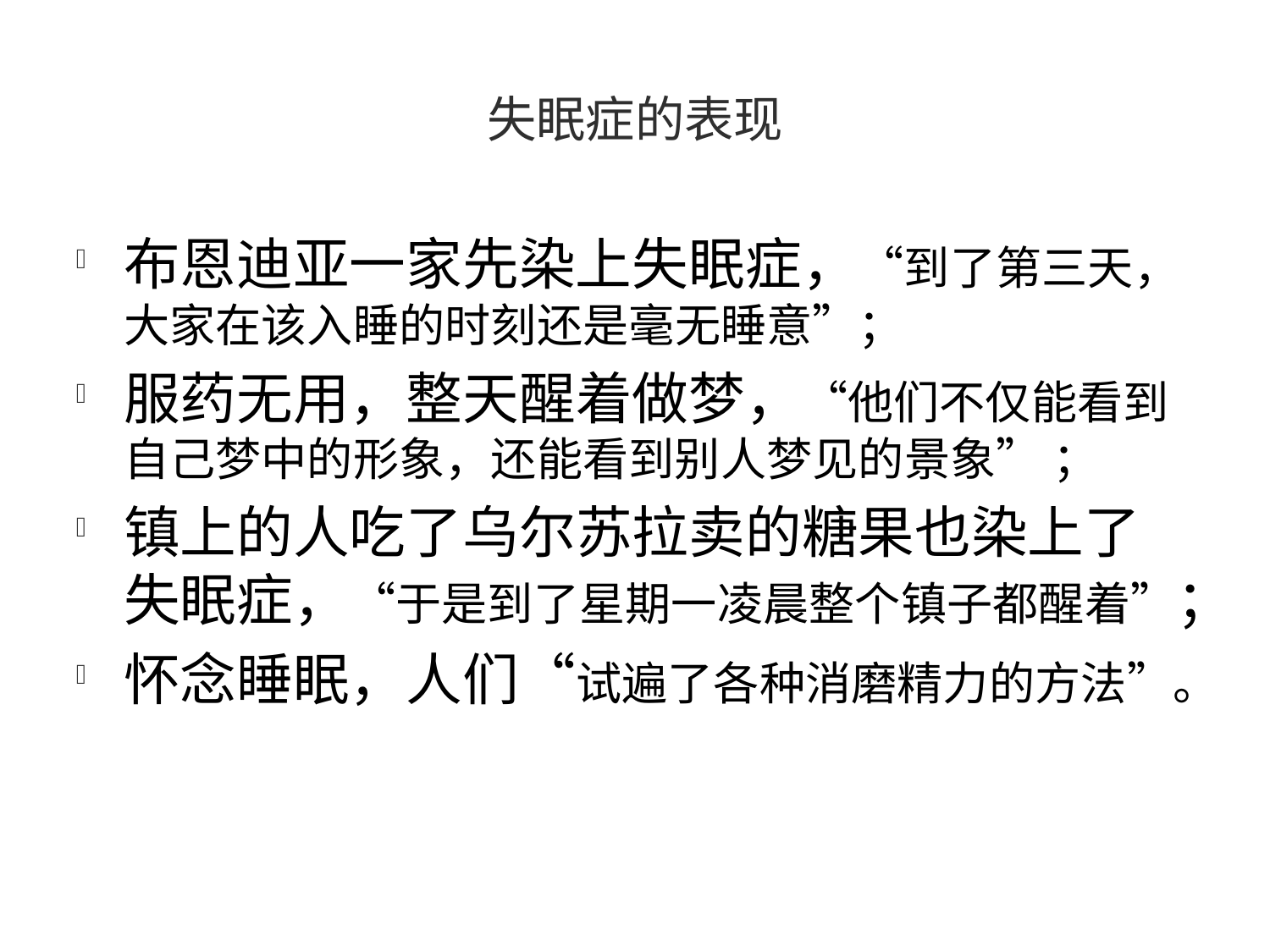

# 失眠症的表现
布恩迪亚一家先染上失眠症，“到了第三天，大家在该入睡的时刻还是毫无睡意”；
服药无用，整天醒着做梦，“他们不仅能看到自己梦中的形象，还能看到别人梦见的景象” ；
镇上的人吃了乌尔苏拉卖的糖果也染上了失眠症，“于是到了星期一凌晨整个镇子都醒着”；
怀念睡眠，人们“试遍了各种消磨精力的方法”。